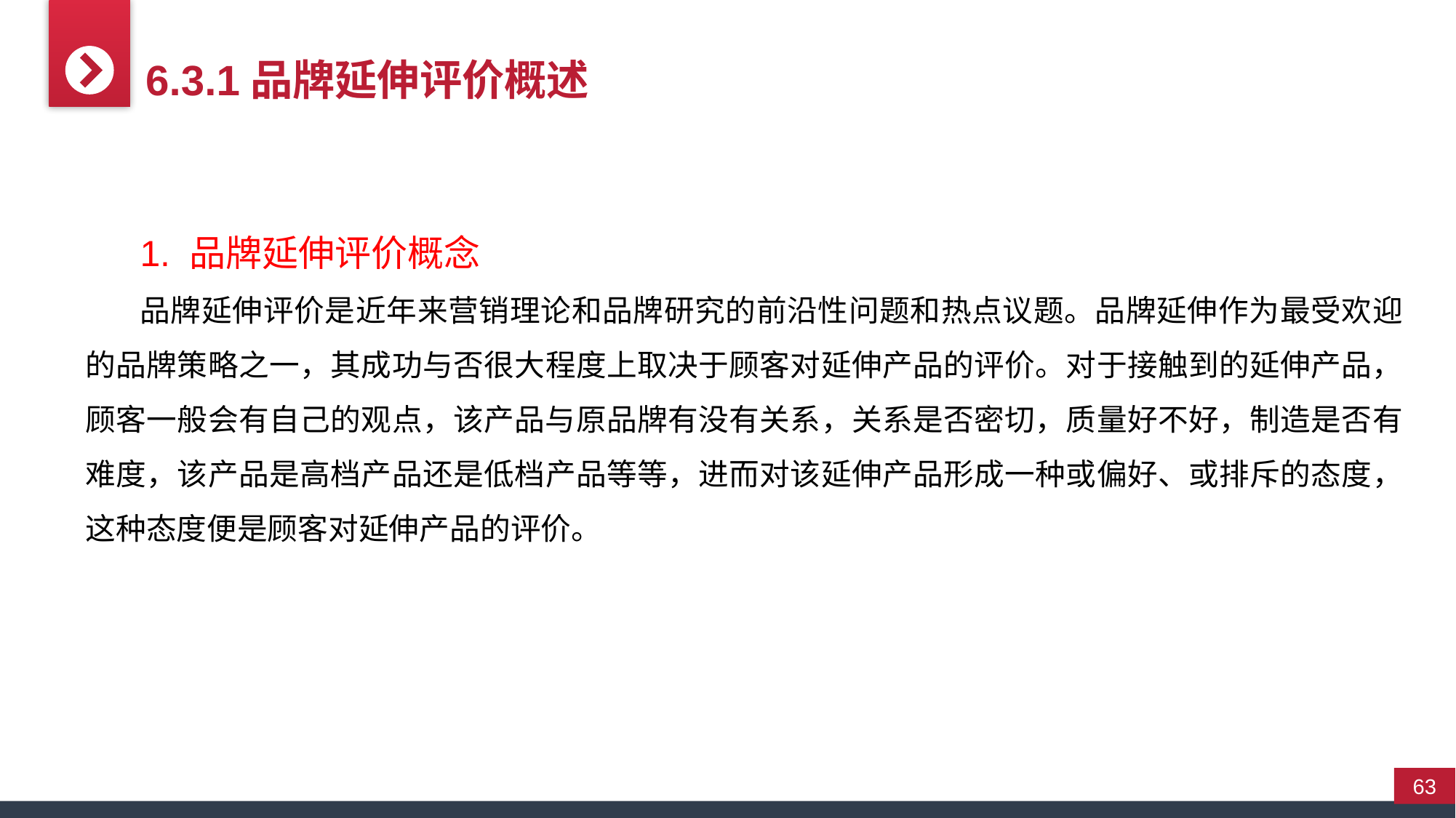

6.3.1品牌延伸评价概述
1. 品牌延伸评价概念
品牌延伸评价是近年来营销理论和品牌研究的前沿性问题和热点议题。品牌延伸作为最受欢迎的品牌策略之一，其成功与否很大程度上取决于顾客对延伸产品的评价。对于接触到的延伸产品，顾客一般会有自己的观点，该产品与原品牌有没有关系，关系是否密切，质量好不好，制造是否有难度，该产品是高档产品还是低档产品等等，进而对该延伸产品形成一种或偏好、或排斥的态度，这种态度便是顾客对延伸产品的评价。